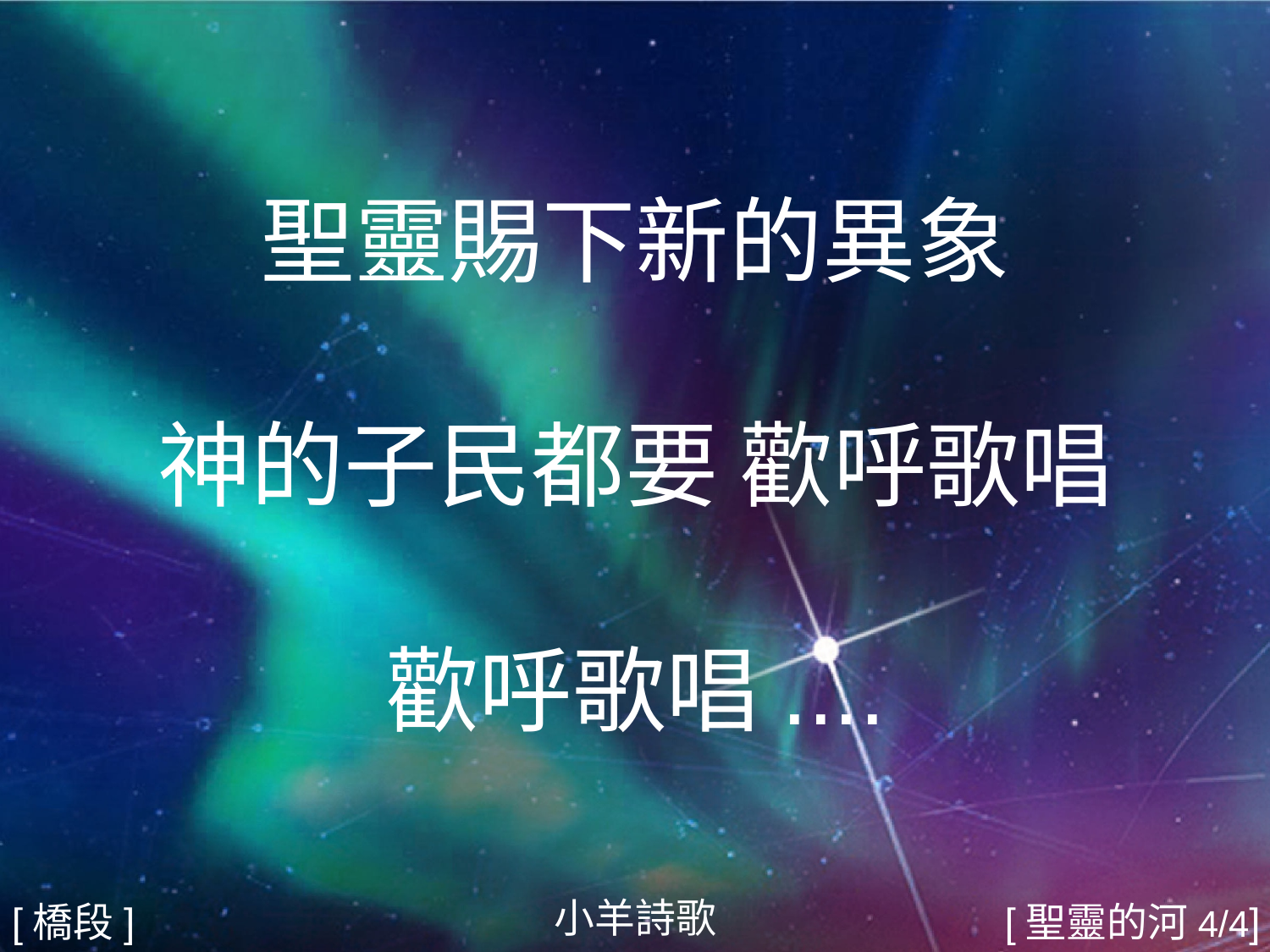

聖靈賜下新的異象

神的子民都要 歡呼歌唱

歡呼歌唱....
#

小羊詩歌
[橋段]
[聖靈的河4/4]